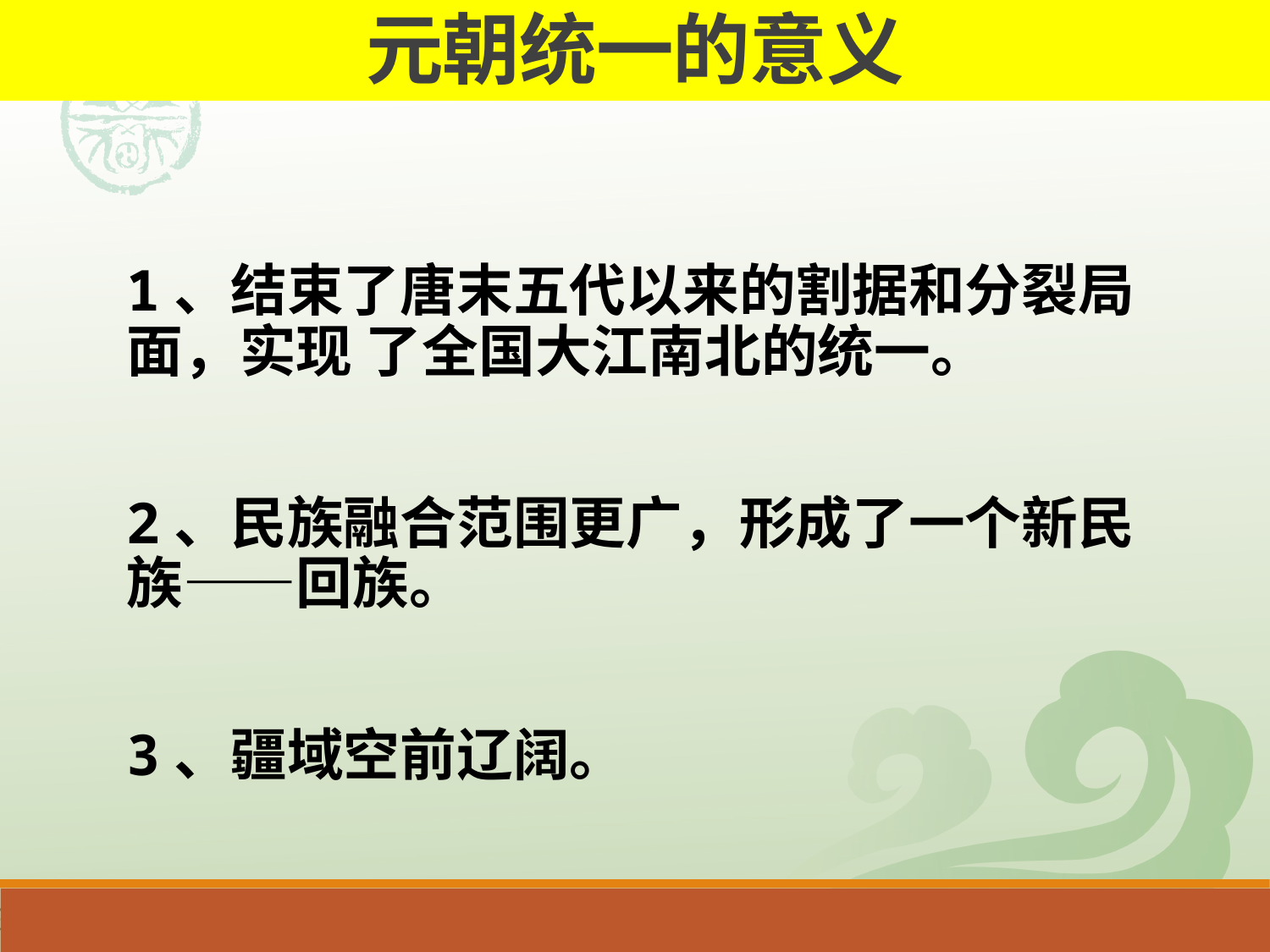

元朝统一的意义
1、结束了唐末五代以来的割据和分裂局面，实现 了全国大江南北的统一。

2、民族融合范围更广，形成了一个新民族——回族。

3、疆域空前辽阔。